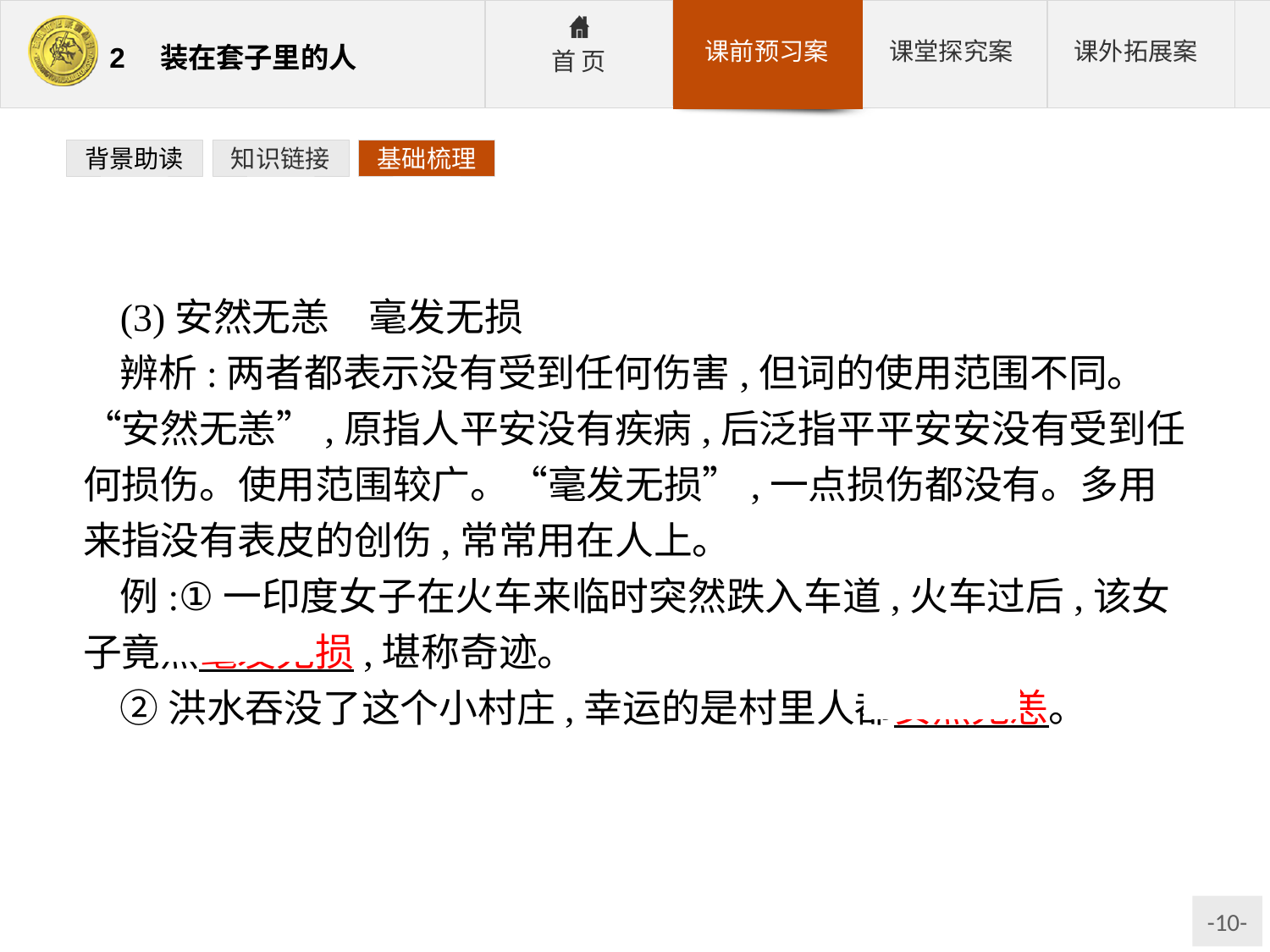

背景助读
知识链接
基础梳理
(3)安然无恙　毫发无损
辨析:两者都表示没有受到任何伤害,但词的使用范围不同。“安然无恙”,原指人平安没有疾病,后泛指平平安安没有受到任何损伤。使用范围较广。“毫发无损”,一点损伤都没有。多用来指没有表皮的创伤,常常用在人上。
例:①一印度女子在火车来临时突然跌入车道,火车过后,该女子竟然毫发无损,堪称奇迹。
②洪水吞没了这个小村庄,幸运的是村里人都安然无恙。